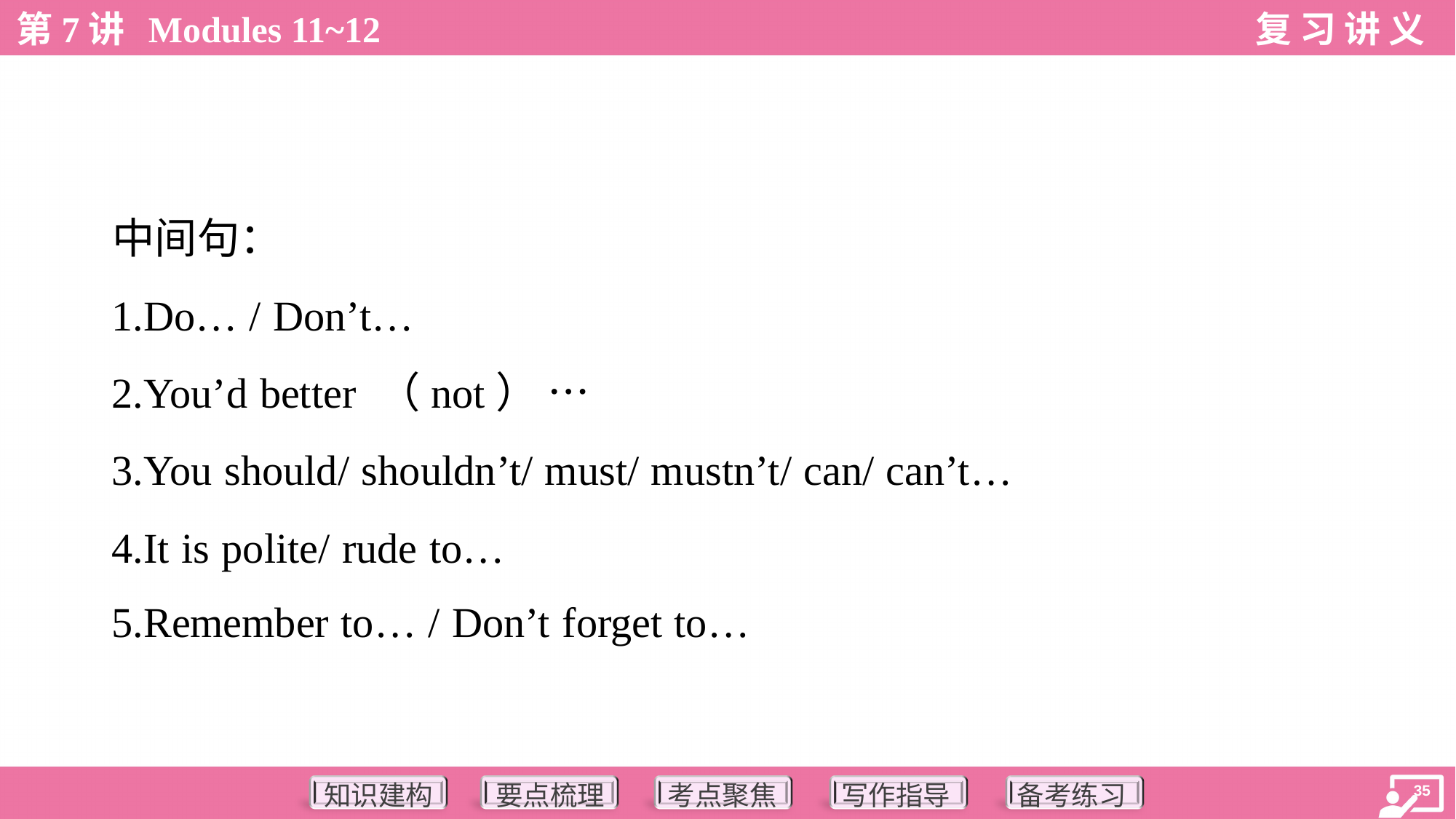

中间句：
    1.Do… / Don’t…
    2.You’d better （not） …
    3.You should/ shouldn’t/ must/ mustn’t/ can/ can’t…
    4.It is polite/ rude to…
    5.Remember to… / Don’t forget to…